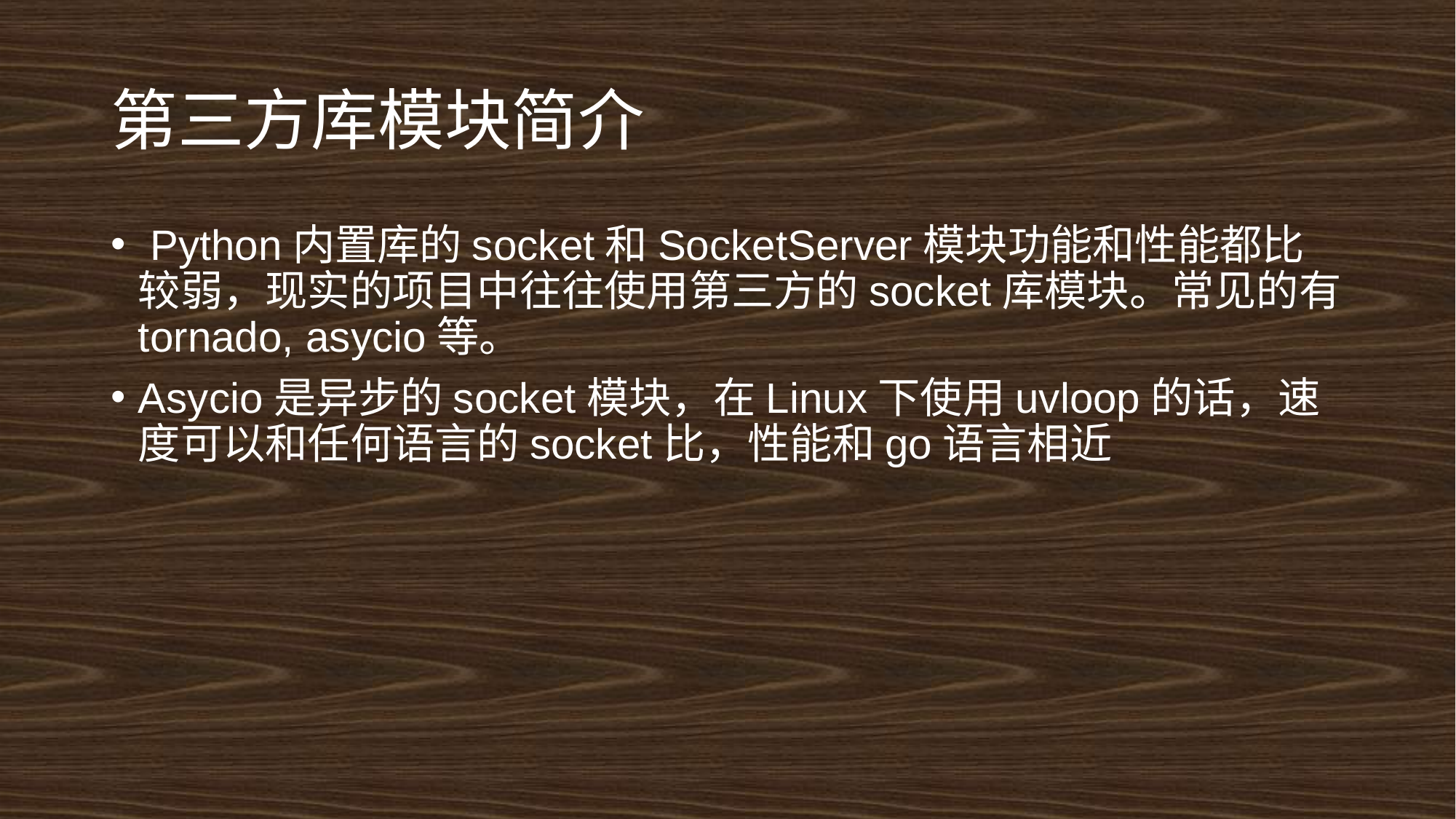

# 第三方库模块简介
 Python内置库的socket和SocketServer模块功能和性能都比较弱，现实的项目中往往使用第三方的socket库模块。常见的有tornado, asycio等。
Asycio是异步的socket模块，在Linux下使用uvloop的话，速度可以和任何语言的socket比，性能和go语言相近